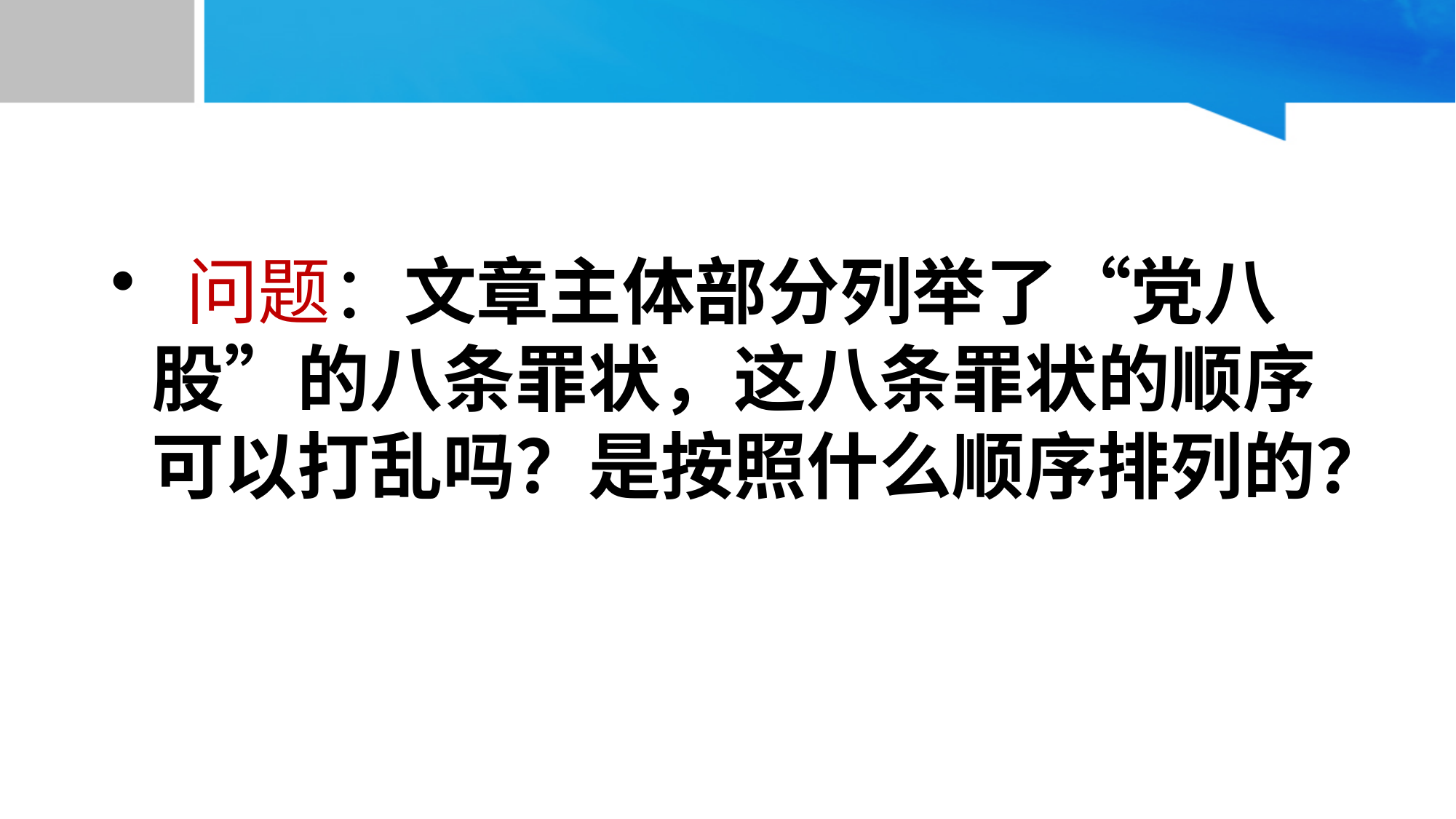

问题：文章主体部分列举了“党八股”的八条罪状，这八条罪状的顺序可以打乱吗？是按照什么顺序排列的？